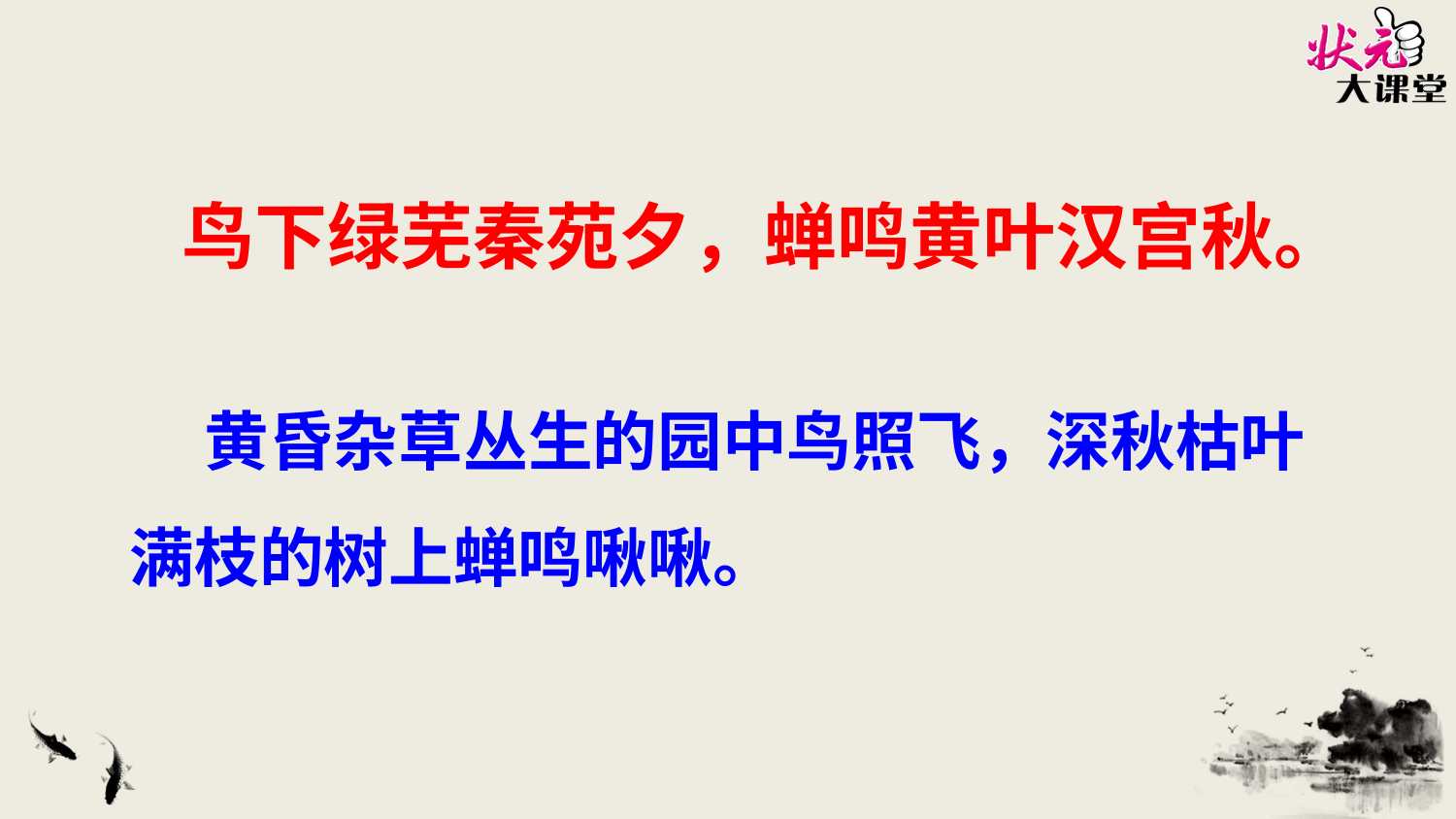

鸟下绿芜秦苑夕，蝉鸣黄叶汉宫秋。
    黄昏杂草丛生的园中鸟照飞，深秋枯叶满枝的树上蝉鸣啾啾。